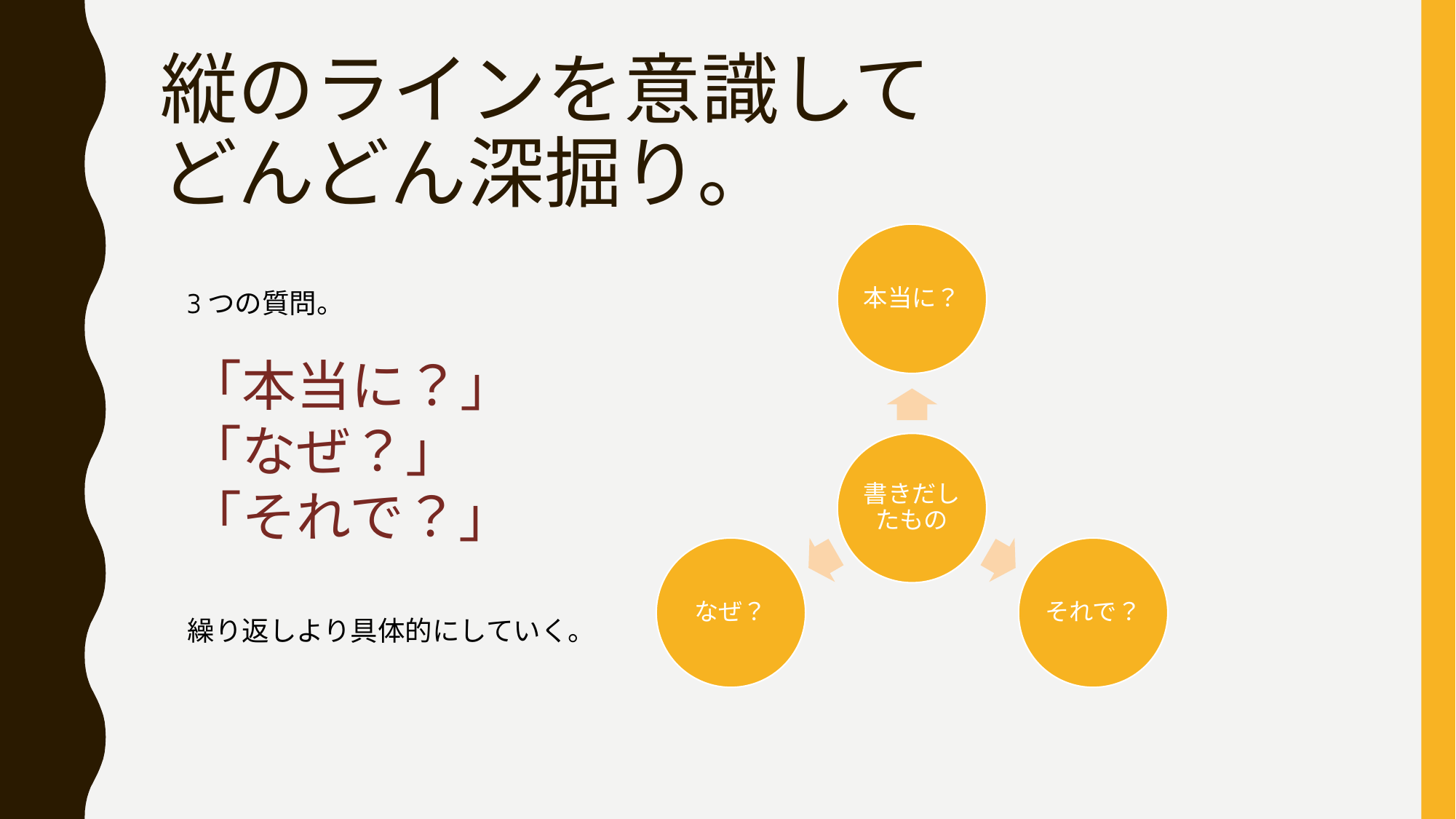

# 縦のラインを意識して どんどん深掘り。

本当に？

書きだしたもの

なぜ？
それで？

3つの質問。

「本当に？」
「なぜ？」
「それで？」

繰り返しより具体的にしていく。